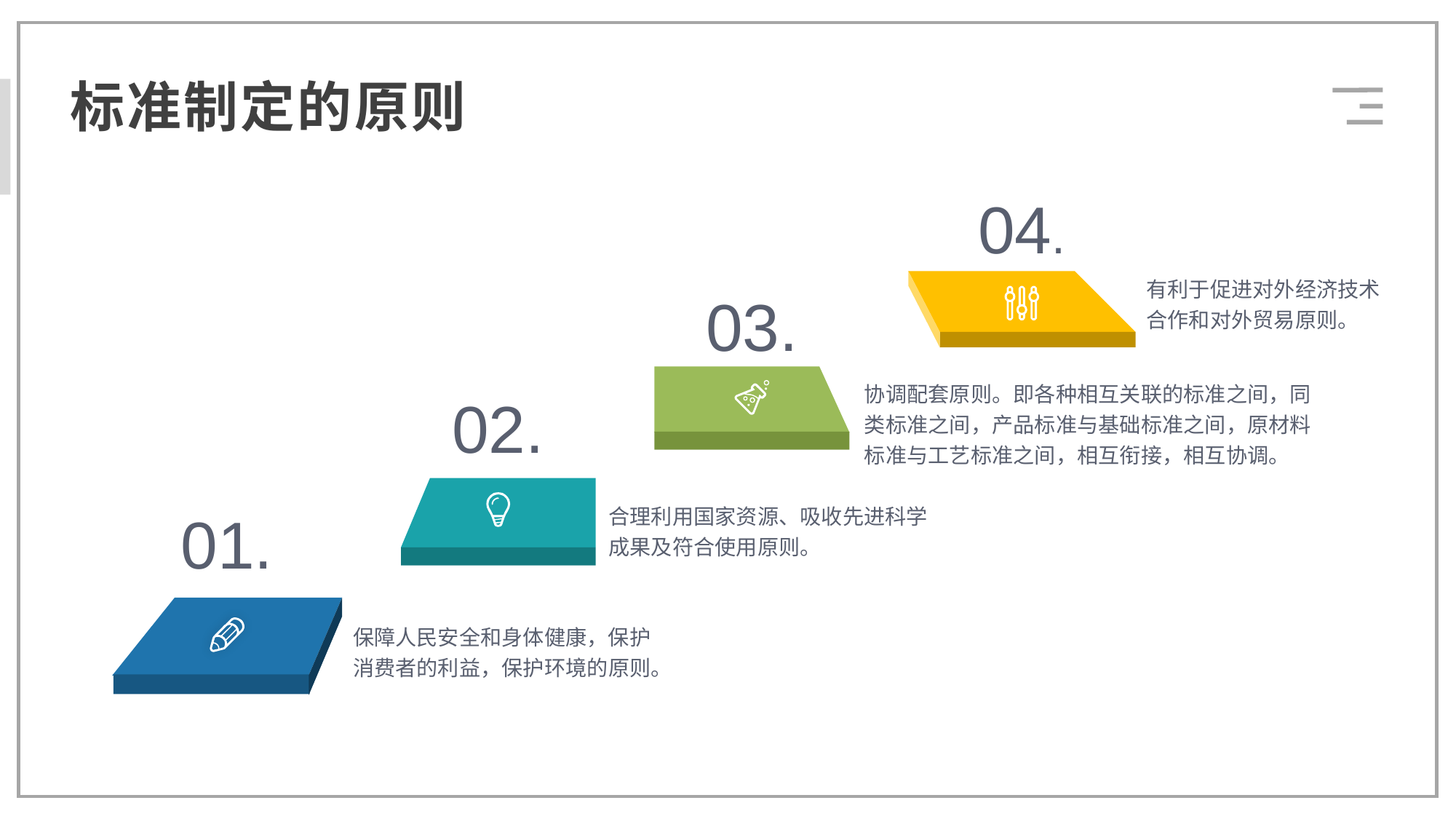

标准制定的原则

04.

有利于促进对外经济技术合作和对外贸易原则。
03.

协调配套原则。即各种相互关联的标准之间，同类标准之间，产品标准与基础标准之间，原材料标准与工艺标准之间，相互衔接，相互协调。
02.

合理利用国家资源、吸收先进科学成果及符合使用原则。
01.

保障人民安全和身体健康，保护消费者的利益，保护环境的原则。